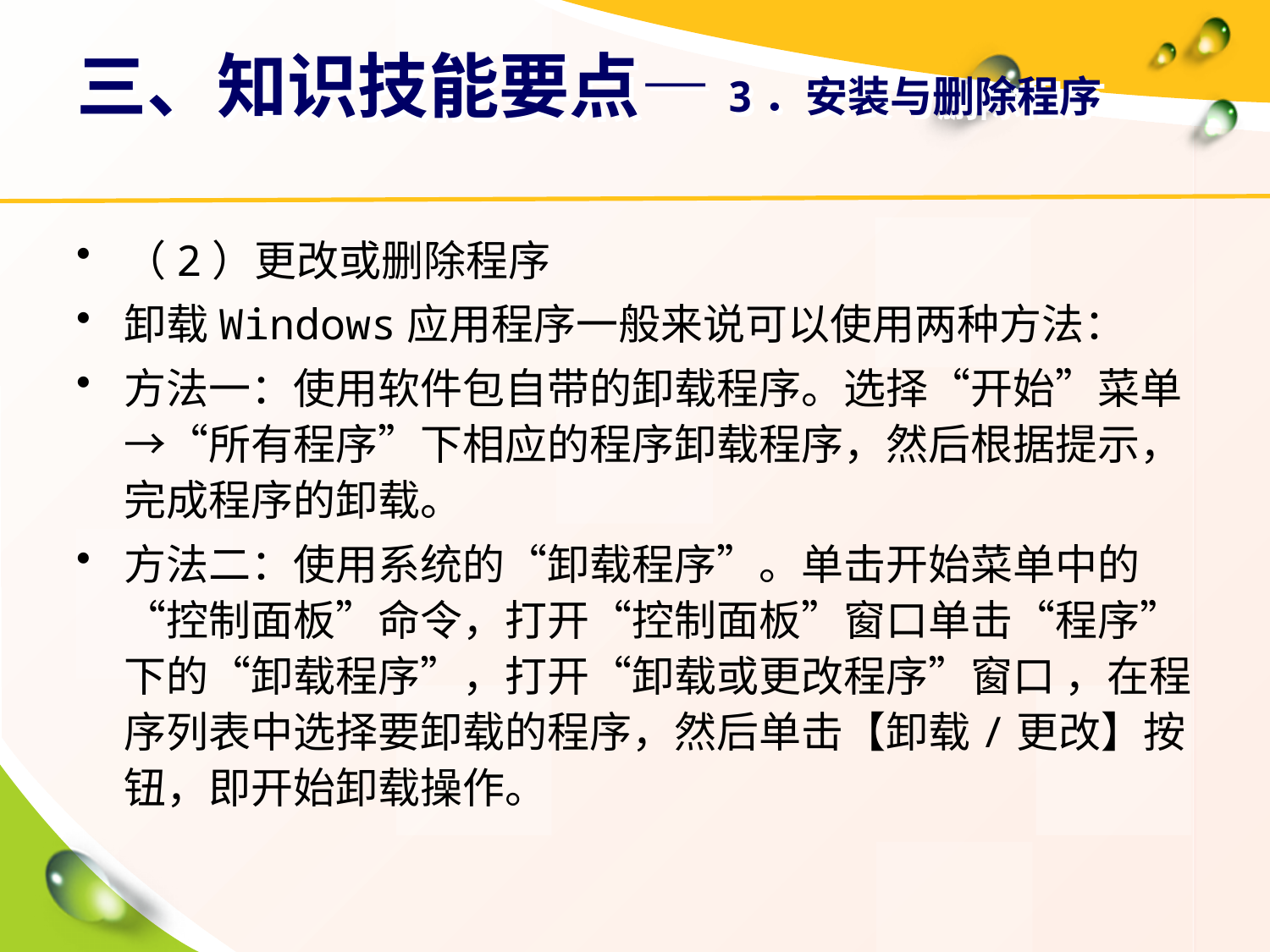

# 三、知识技能要点—3．安装与删除程序
（2）更改或删除程序
卸载Windows应用程序一般来说可以使用两种方法：
方法一：使用软件包自带的卸载程序。选择“开始”菜单→“所有程序”下相应的程序卸载程序，然后根据提示，完成程序的卸载。
方法二：使用系统的“卸载程序”。单击开始菜单中的“控制面板”命令，打开“控制面板”窗口单击“程序”下的“卸载程序”，打开“卸载或更改程序”窗口 ，在程序列表中选择要卸载的程序，然后单击【卸载/更改】按钮，即开始卸载操作。